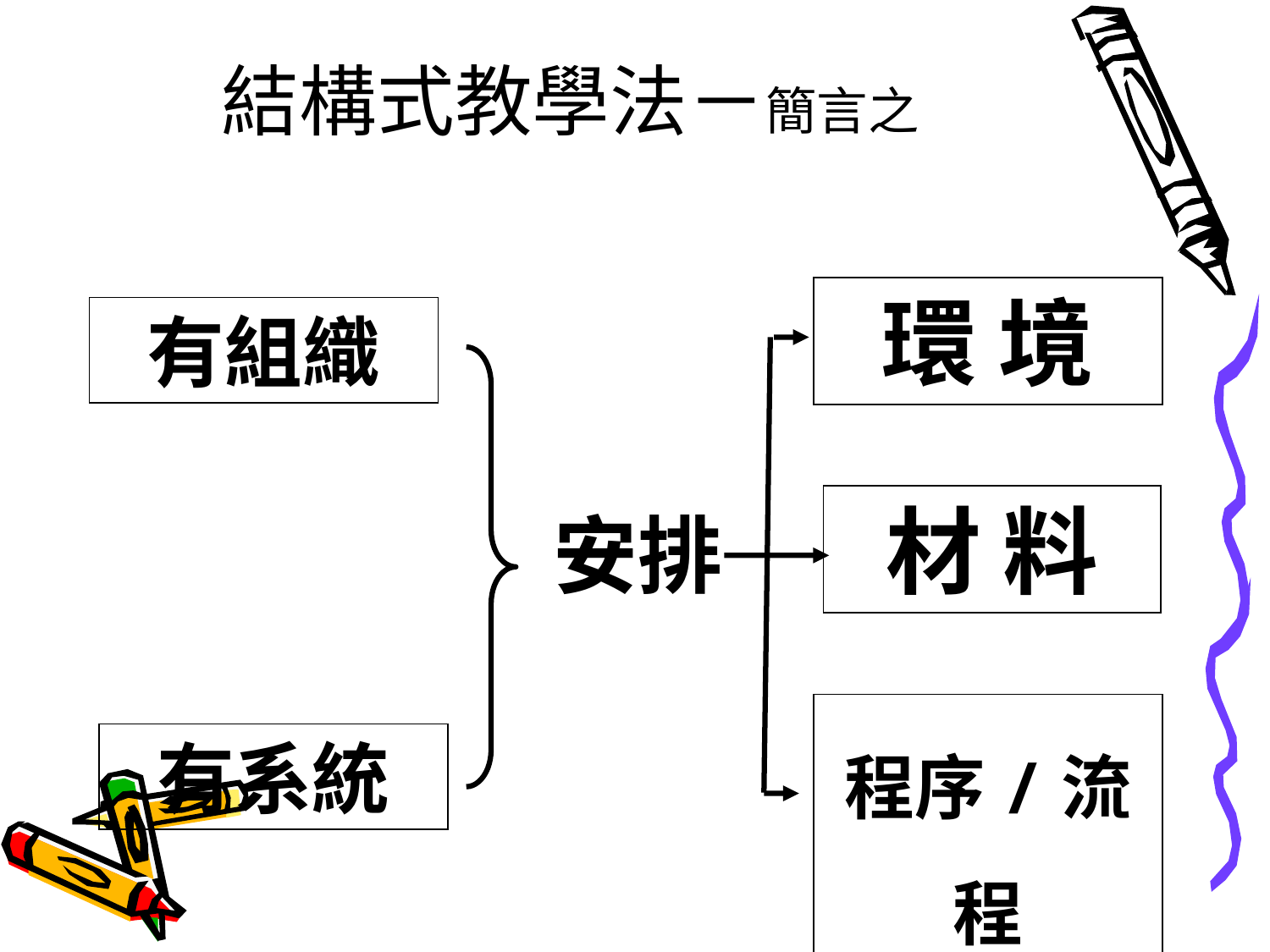

結構式教學法－簡言之
環 境
有組織

材 料
安排

程序/流程
有系統